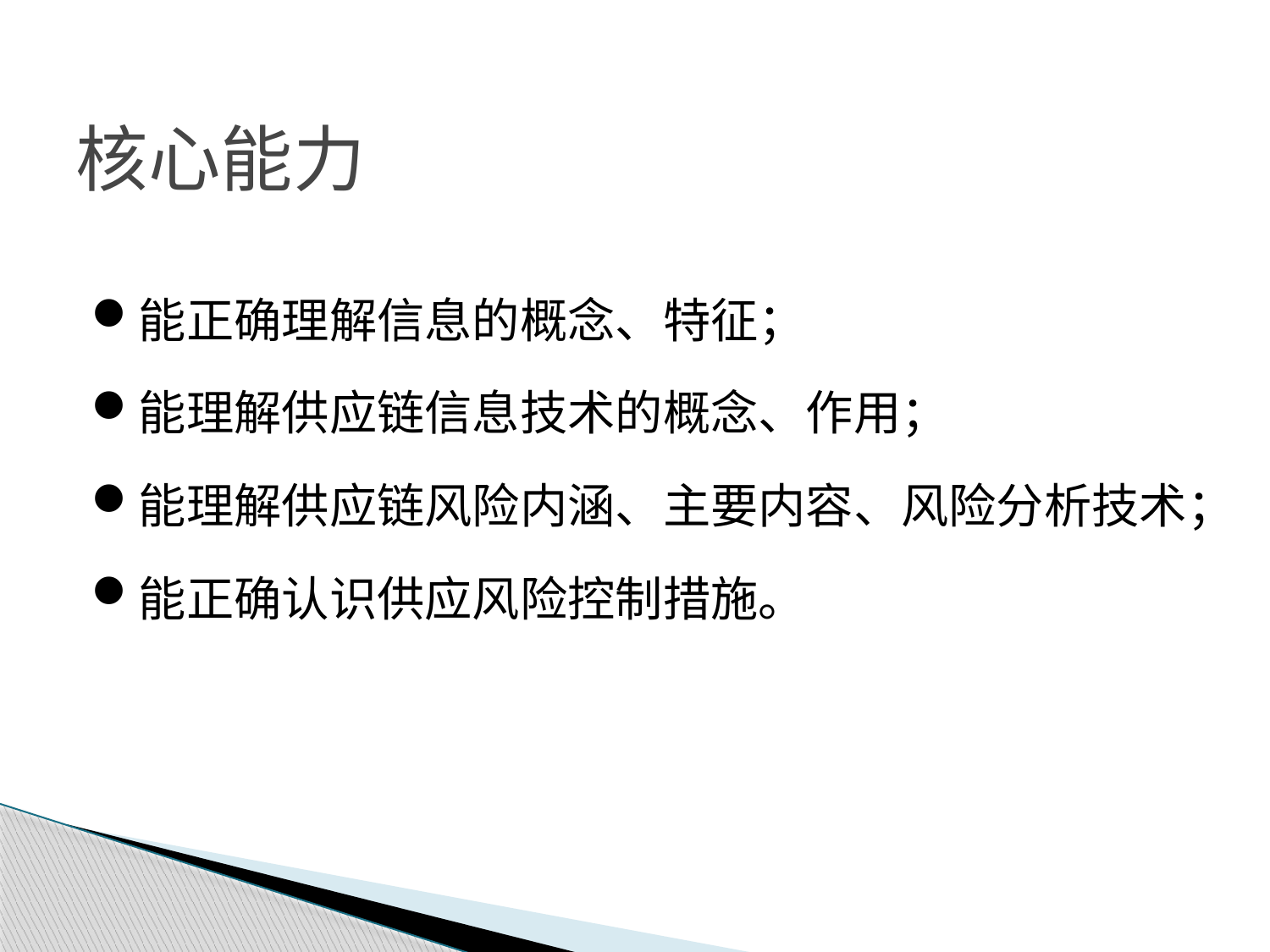

# 核心能力
能正确理解信息的概念、特征；
能理解供应链信息技术的概念、作用；
能理解供应链风险内涵、主要内容、风险分析技术；
能正确认识供应风险控制措施。